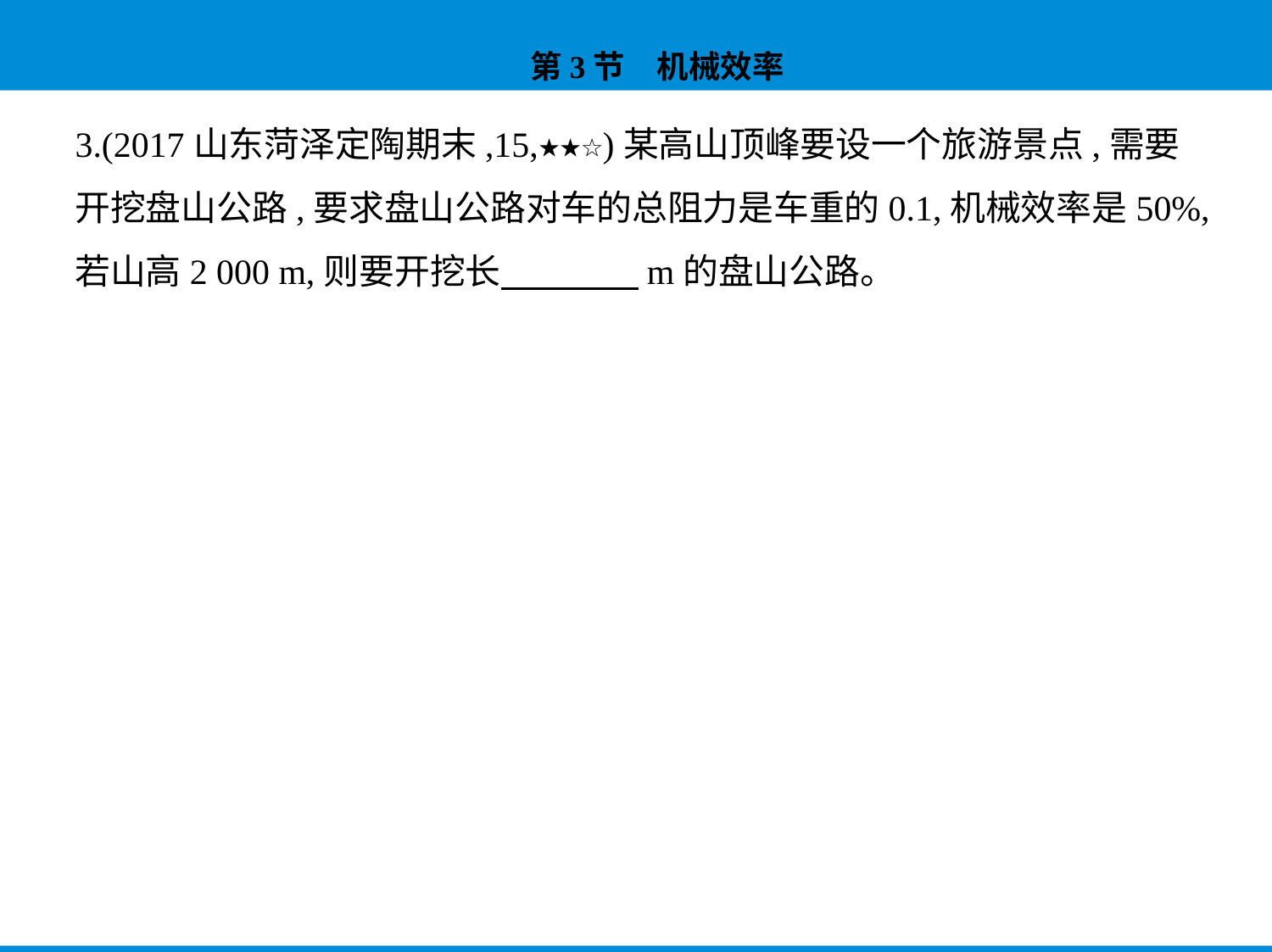

3.(2017山东菏泽定陶期末,15,★★☆)某高山顶峰要设一个旅游景点,需要
开挖盘山公路,要求盘山公路对车的总阻力是车重的0.1,机械效率是50%,
若山高2 000 m,则要开挖长　　　    m的盘山公路。